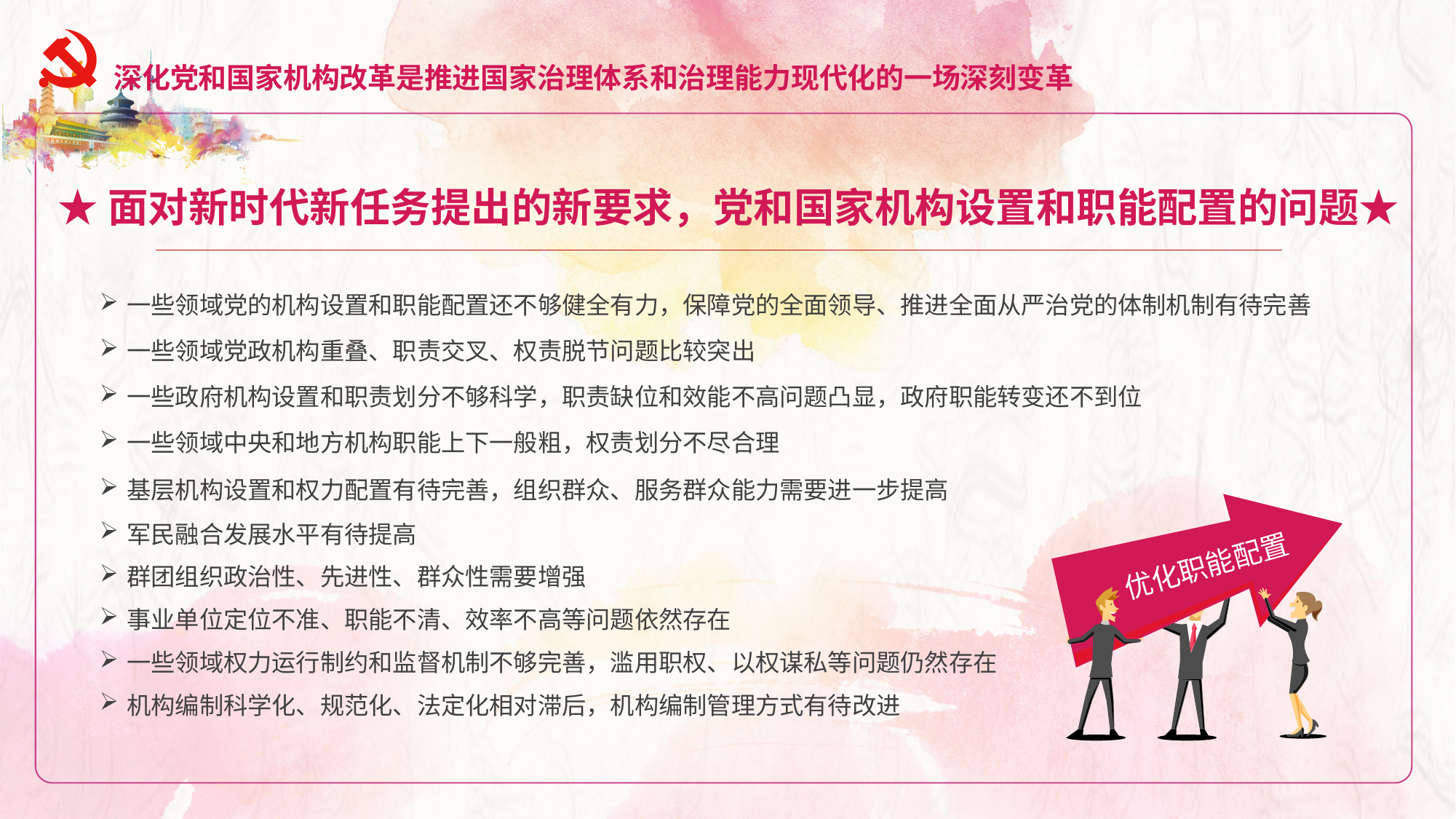

深化党和国家机构改革是推进国家治理体系和治理能力现代化的一场深刻变革
★面对新时代新任务提出的新要求，党和国家机构设置和职能配置的问题★
一些领域党的机构设置和职能配置还不够健全有力，保障党的全面领导、推进全面从严治党的体制机制有待完善
一些领域党政机构重叠、职责交叉、权责脱节问题比较突出
一些政府机构设置和职责划分不够科学，职责缺位和效能不高问题凸显，政府职能转变还不到位
一些领域中央和地方机构职能上下一般粗，权责划分不尽合理
基层机构设置和权力配置有待完善，组织群众、服务群众能力需要进一步提高

优化职能配置

军民融合发展水平有待提高
群团组织政治性、先进性、群众性需要增强
事业单位定位不准、职能不清、效率不高等问题依然存在
一些领域权力运行制约和监督机制不够完善，滥用职权、以权谋私等问题仍然存在
机构编制科学化、规范化、法定化相对滞后，机构编制管理方式有待改进